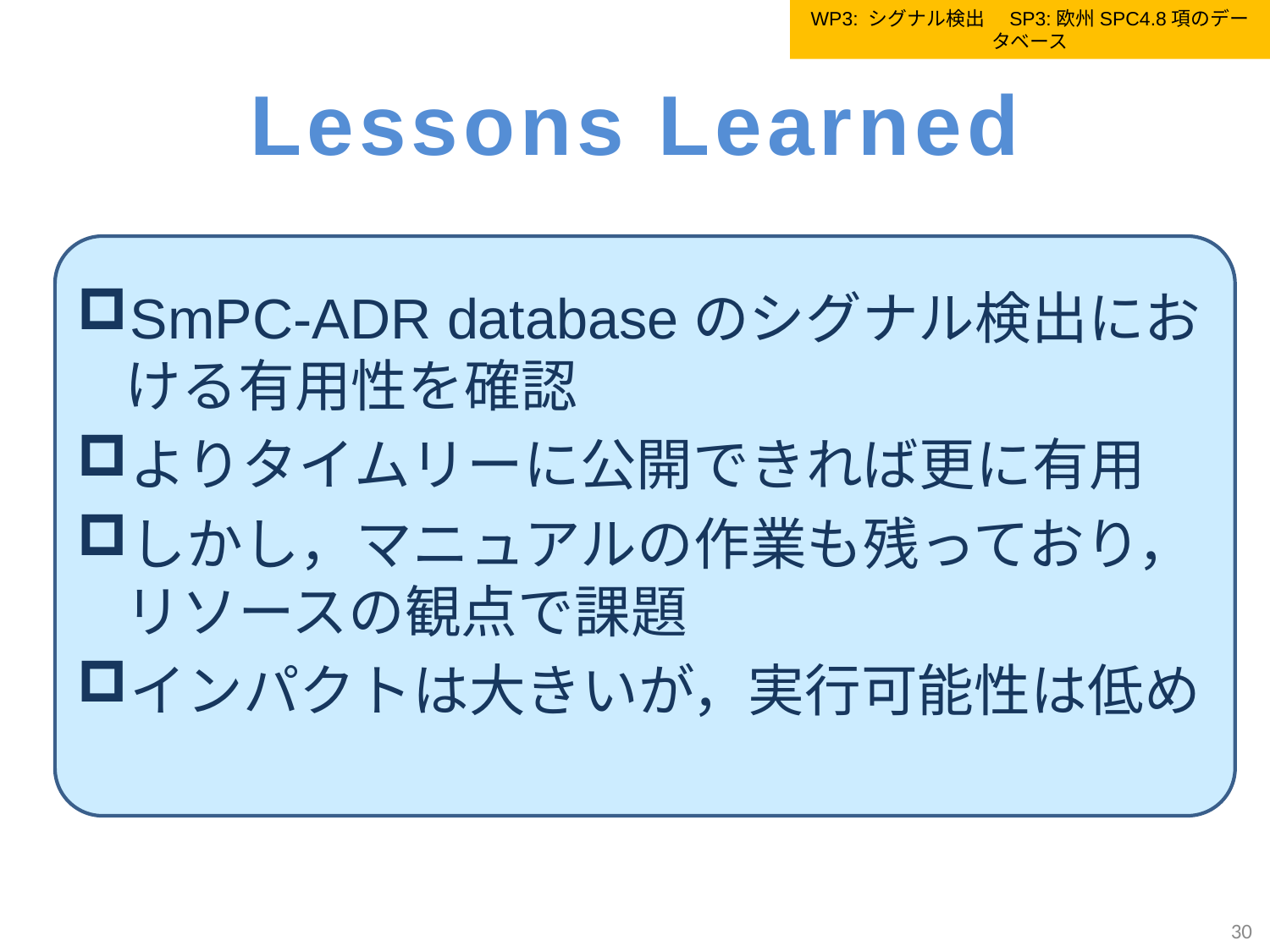

WP3: シグナル検出　SP3:欧州SPC4.8項のデータベース
# Lessons Learned

SmPC-ADR databaseのシグナル検出における有用性を確認
よりタイムリーに公開できれば更に有用
しかし，マニュアルの作業も残っており，リソースの観点で課題
インパクトは大きいが，実行可能性は低め

30